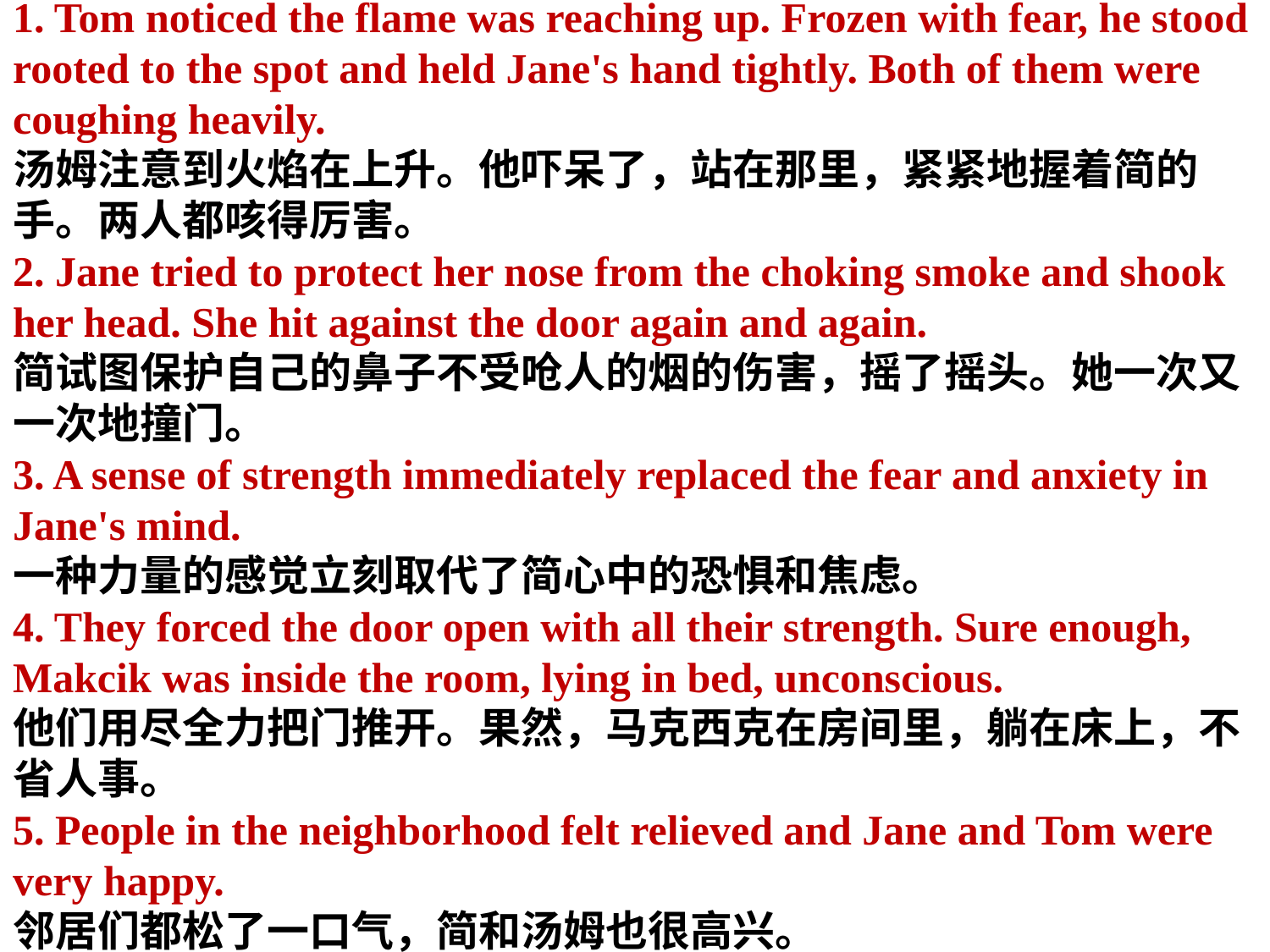

1. Tom noticed the flame was reaching up. Frozen with fear, he stood rooted to the spot and held Jane's hand tightly. Both of them were coughing heavily.
汤姆注意到火焰在上升。他吓呆了，站在那里，紧紧地握着简的手。两人都咳得厉害。
2. Jane tried to protect her nose from the choking smoke and shook her head. She hit against the door again and again.
简试图保护自己的鼻子不受呛人的烟的伤害，摇了摇头。她一次又一次地撞门。
3. A sense of strength immediately replaced the fear and anxiety in Jane's mind.
一种力量的感觉立刻取代了简心中的恐惧和焦虑。
4. They forced the door open with all their strength. Sure enough, Makcik was inside the room, lying in bed, unconscious.
他们用尽全力把门推开。果然，马克西克在房间里，躺在床上，不省人事。
5. People in the neighborhood felt relieved and Jane and Tom were very happy.
邻居们都松了一口气，简和汤姆也很高兴。